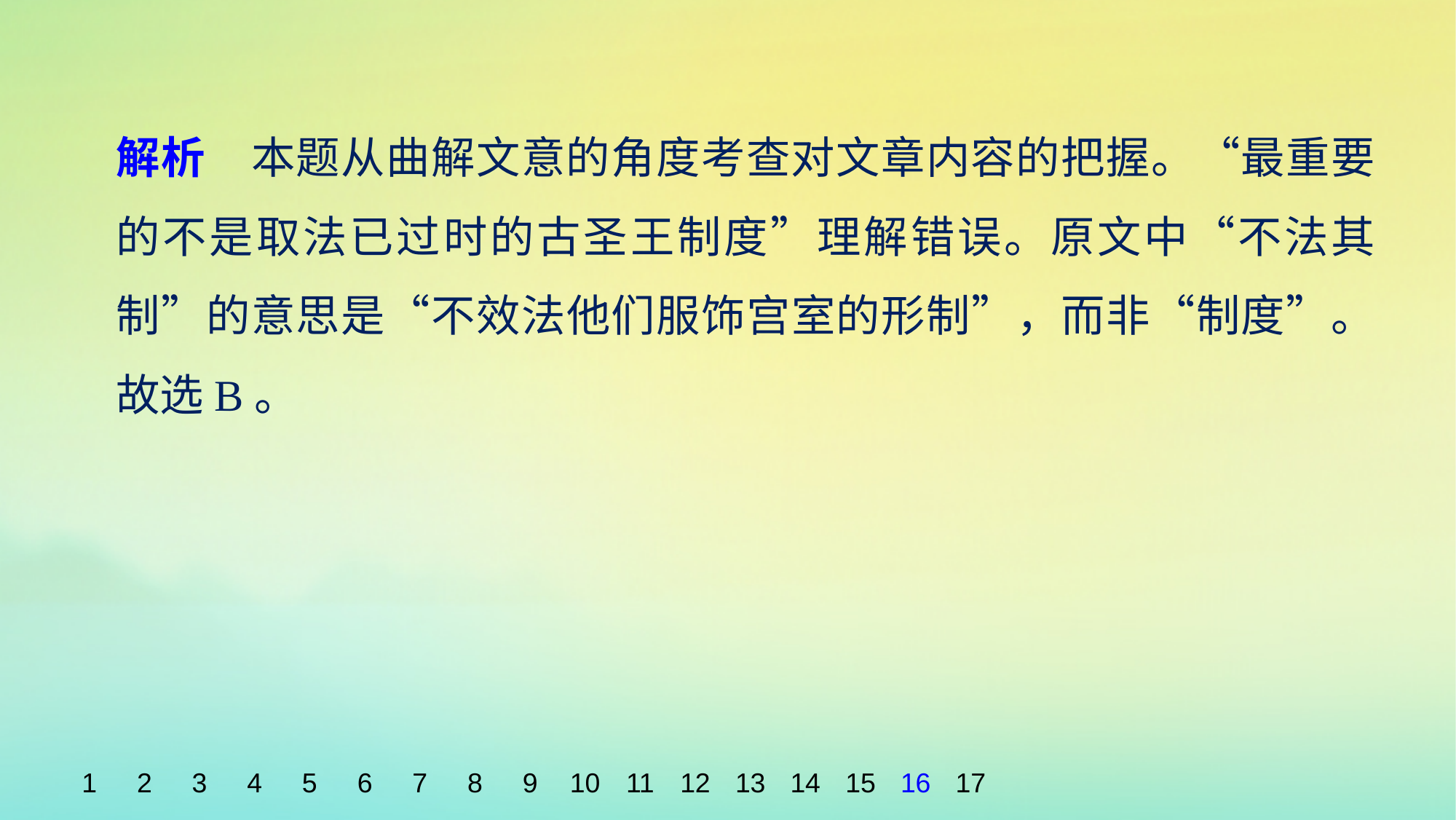

解析　本题从曲解文意的角度考查对文章内容的把握。“最重要的不是取法已过时的古圣王制度”理解错误。原文中“不法其制”的意思是“不效法他们服饰宫室的形制”，而非“制度”。故选B。
1
2
3
4
5
6
7
8
9
10
11
12
13
14
15
16
17